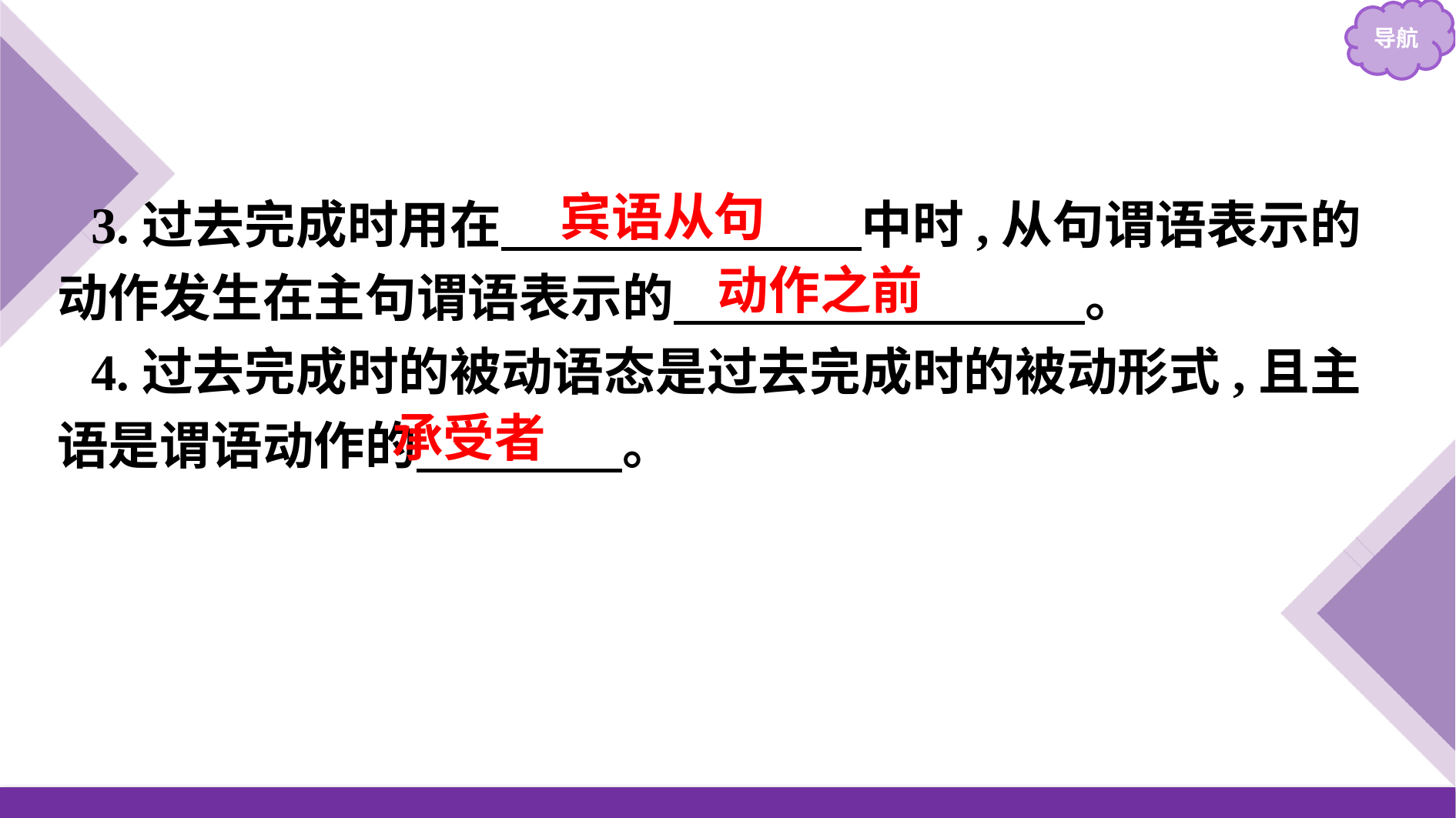

3.过去完成时用在　　　　　　　中时,从句谓语表示的动作发生在主句谓语表示的　　　　　　　　。
4.过去完成时的被动语态是过去完成时的被动形式,且主语是谓语动作的　　　　。
宾语从句
动作之前
承受者